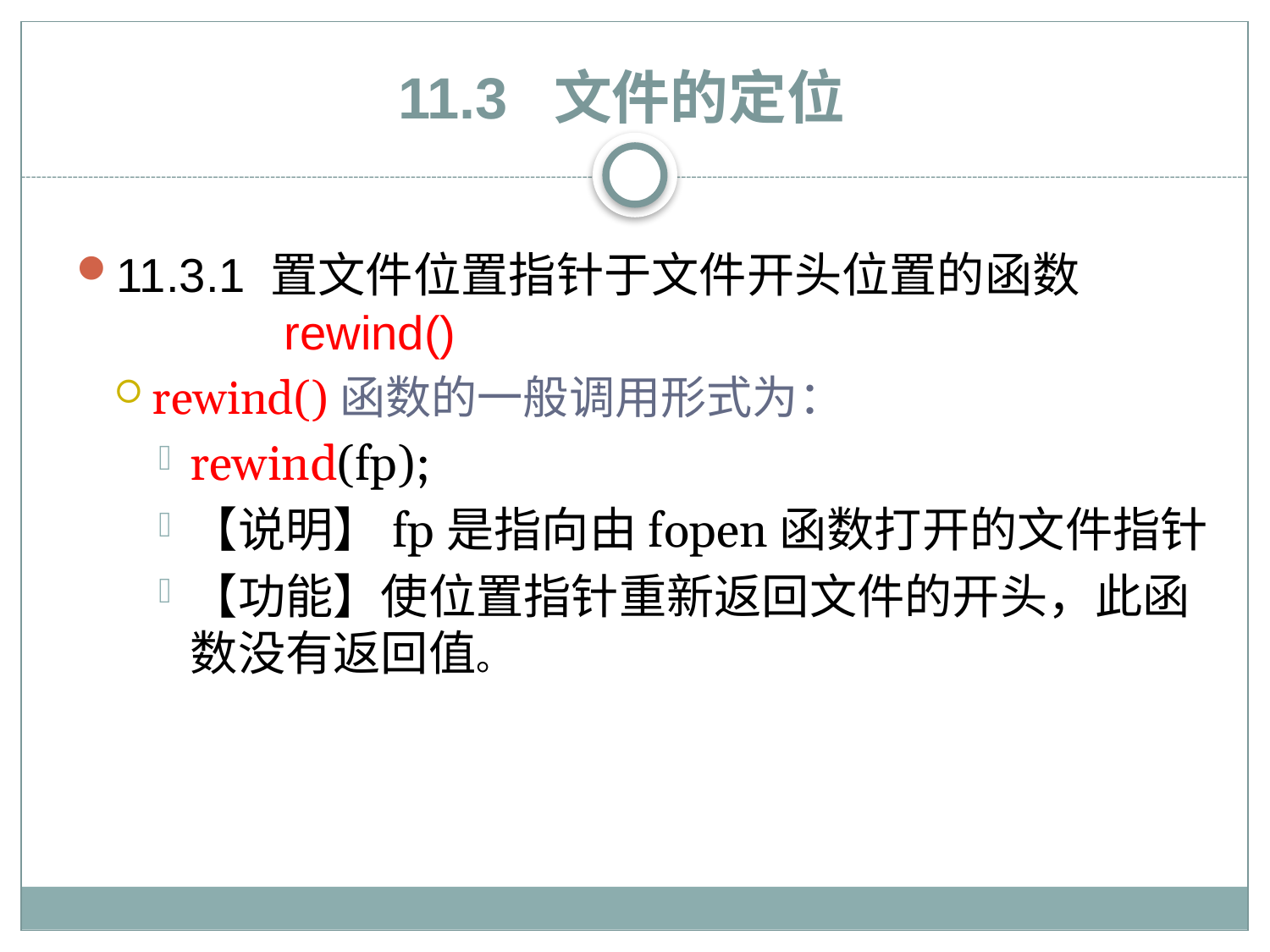

# 11.3  文件的定位
11.3.1 置文件位置指针于文件开头位置的函数
               rewind()
rewind()函数的一般调用形式为：
rewind(fp);
【说明】fp是指向由fopen函数打开的文件指针
【功能】使位置指针重新返回文件的开头，此函数没有返回值。